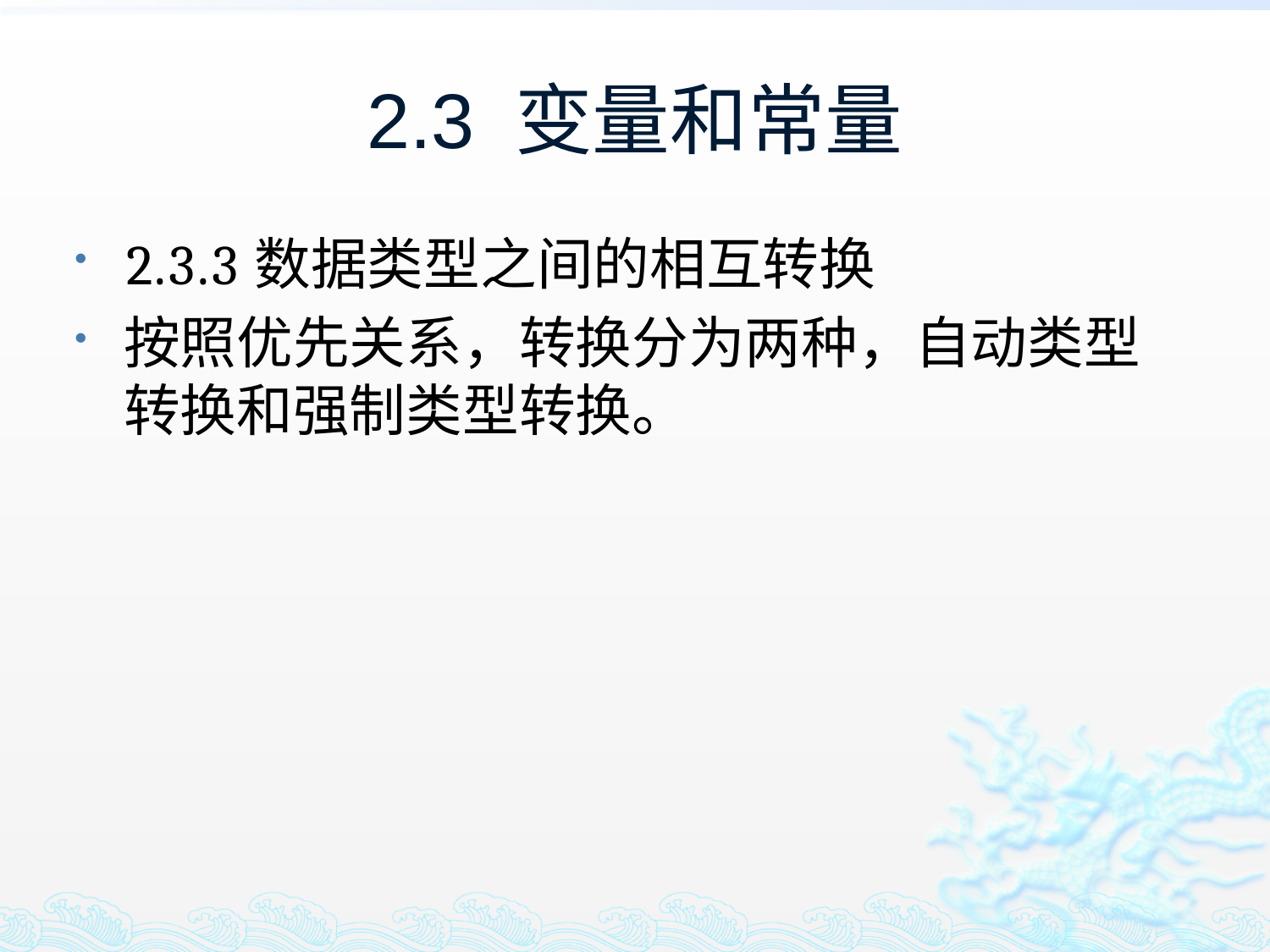

# 2.3 变量和常量
2.3.3数据类型之间的相互转换
按照优先关系，转换分为两种，自动类型转换和强制类型转换。